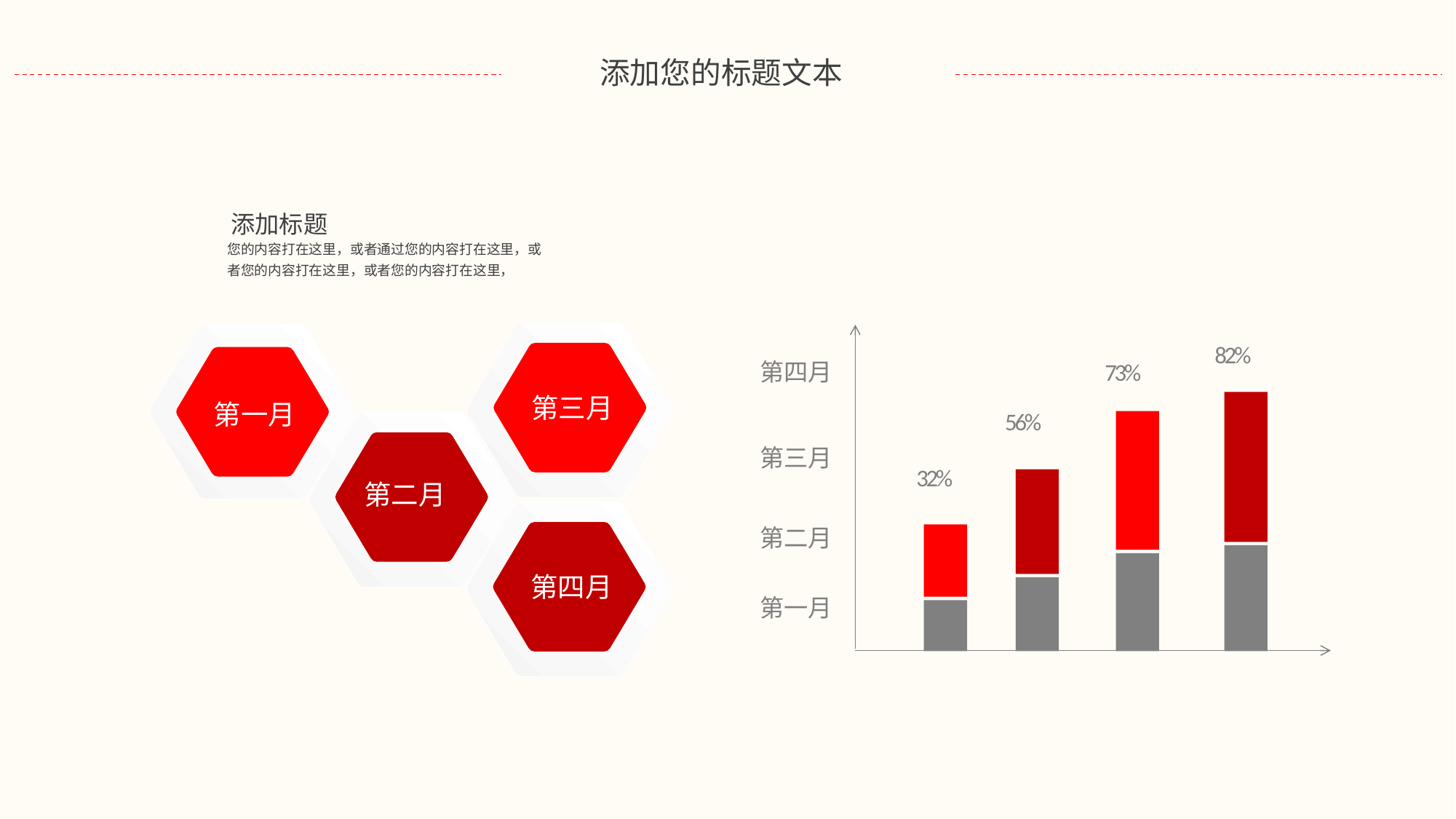

添加您的标题文本
添加标题
您的内容打在这里，或者通过您的内容打在这里，或者您的内容打在这里，或者您的内容打在这里，

第三月

第一月
第四月
第三月
第二月
第一月
82%

73%
56%

第二月
32%

第四月